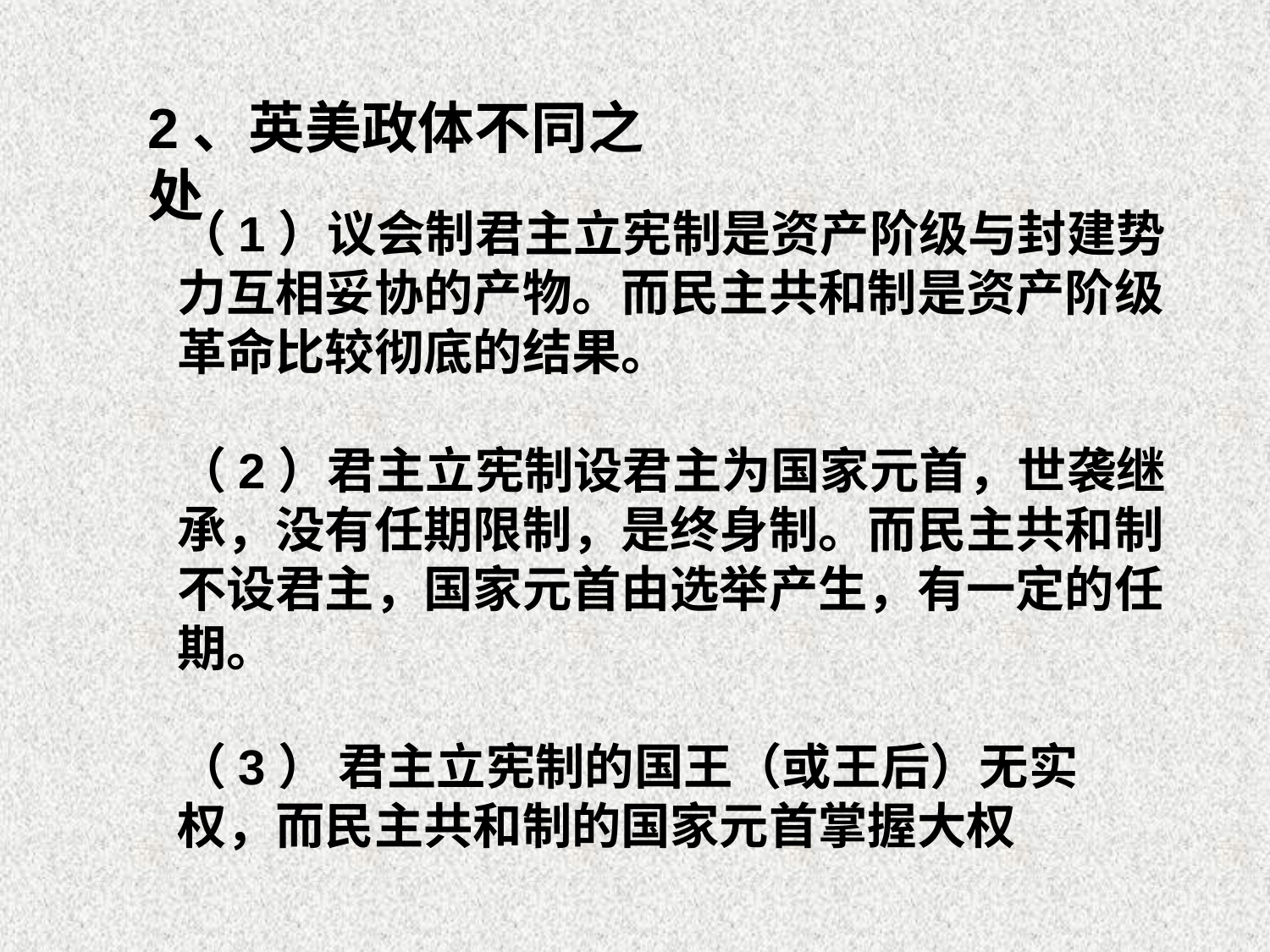

2、英美政体不同之处
（1）议会制君主立宪制是资产阶级与封建势力互相妥协的产物。而民主共和制是资产阶级革命比较彻底的结果。

（2）君主立宪制设君主为国家元首，世袭继承，没有任期限制，是终身制。而民主共和制不设君主，国家元首由选举产生，有一定的任期。

（3） 君主立宪制的国王（或王后）无实权，而民主共和制的国家元首掌握大权